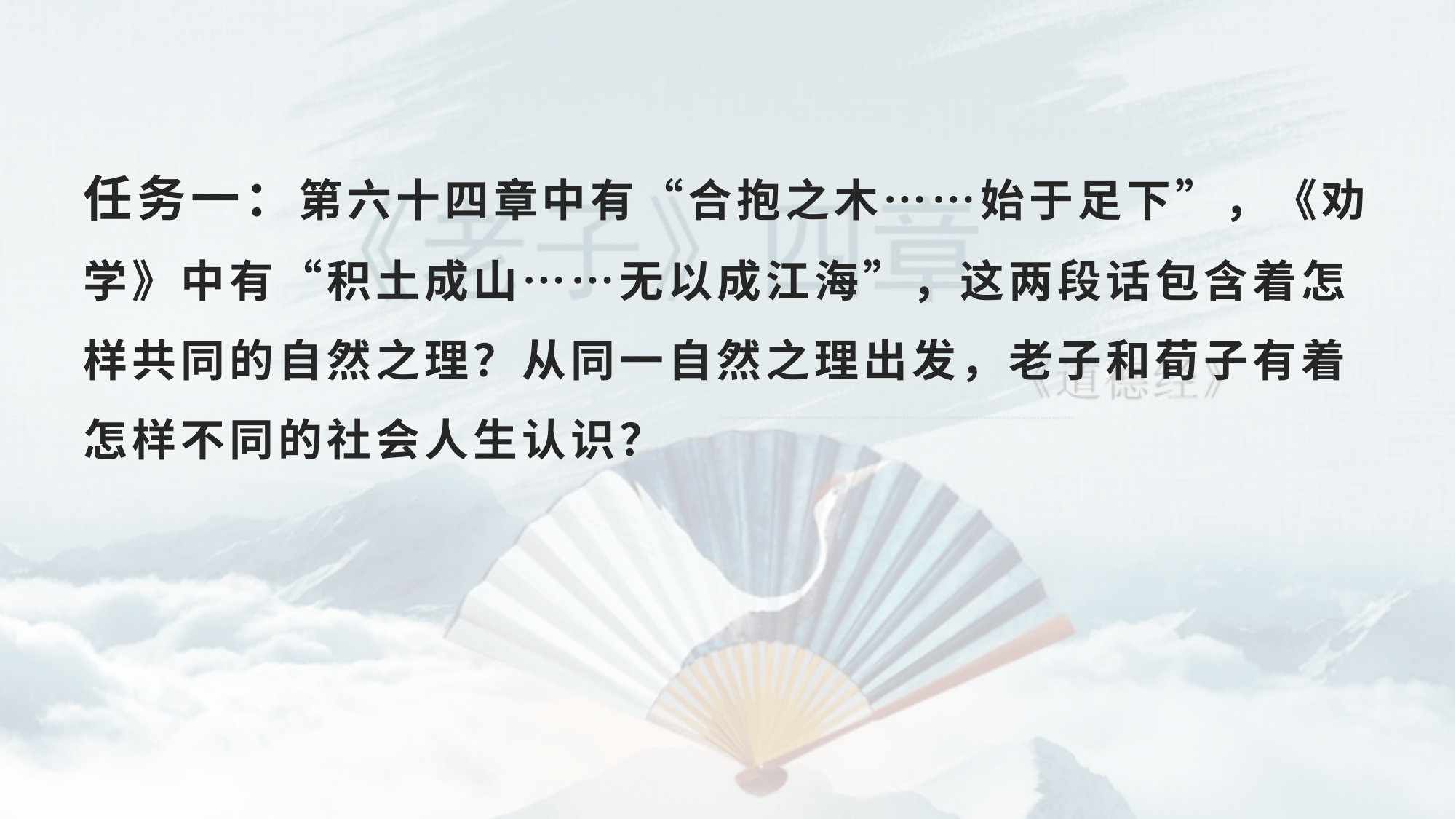

# 任务一：第六十四章中有“合抱之木……始于足下”，《劝学》中有“积土成山……无以成江海”，这两段话包含着怎样共同的自然之理？从同一自然之理出发，老子和荀子有着怎样不同的社会人生认识？